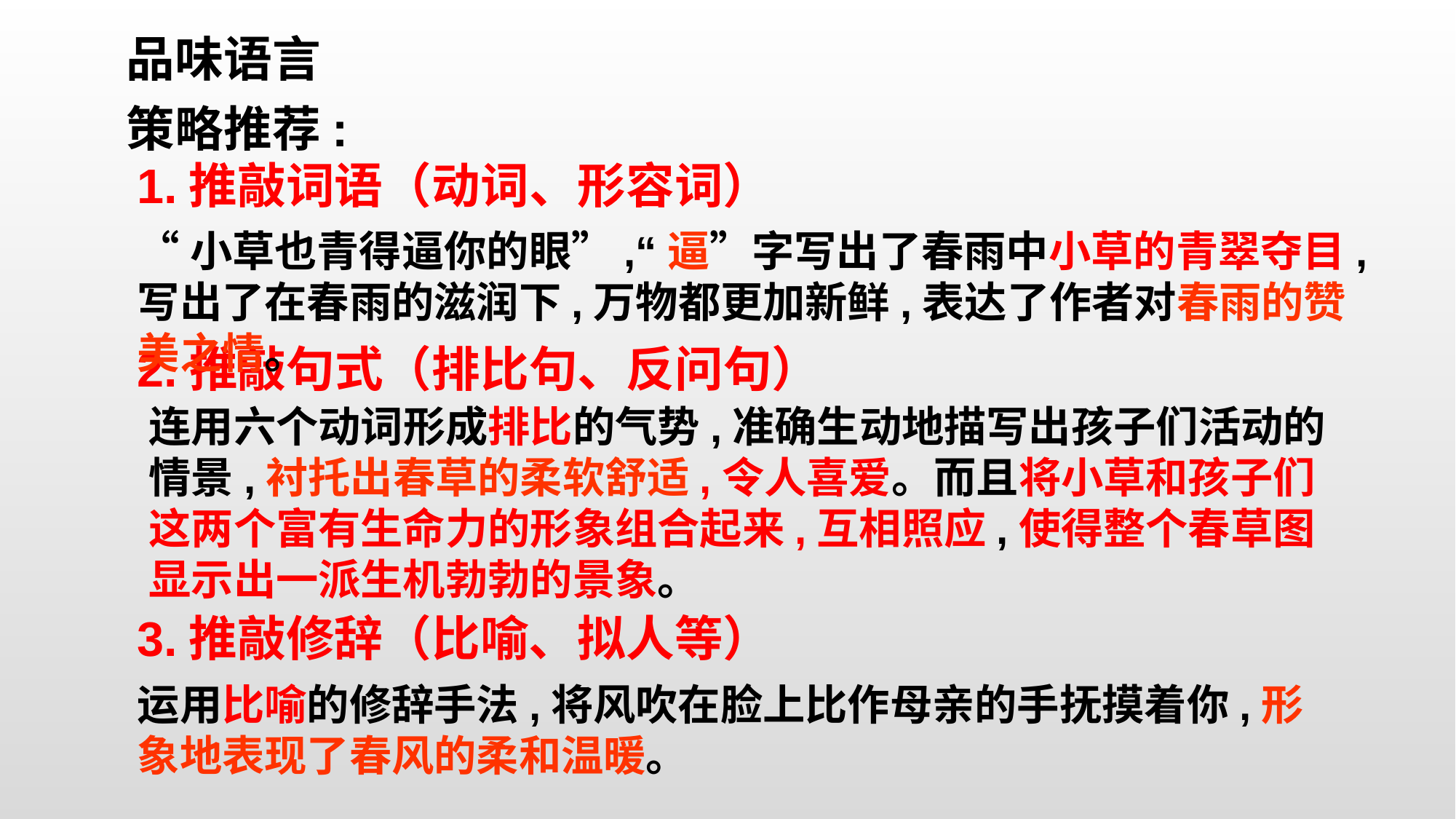

品味语言
策略推荐:
1.推敲词语（动词、形容词）
“小草也青得逼你的眼”,“逼”字写出了春雨中小草的青翠夺目,写出了在春雨的滋润下,万物都更加新鲜,表达了作者对春雨的赞美之情。
2.推敲句式（排比句、反问句）
连用六个动词形成排比的气势,准确生动地描写出孩子们活动的情景,衬托出春草的柔软舒适,令人喜爱。而且将小草和孩子们这两个富有生命力的形象组合起来,互相照应,使得整个春草图显示出一派生机勃勃的景象。
3.推敲修辞（比喻、拟人等）
运用比喻的修辞手法,将风吹在脸上比作母亲的手抚摸着你,形象地表现了春风的柔和温暖。